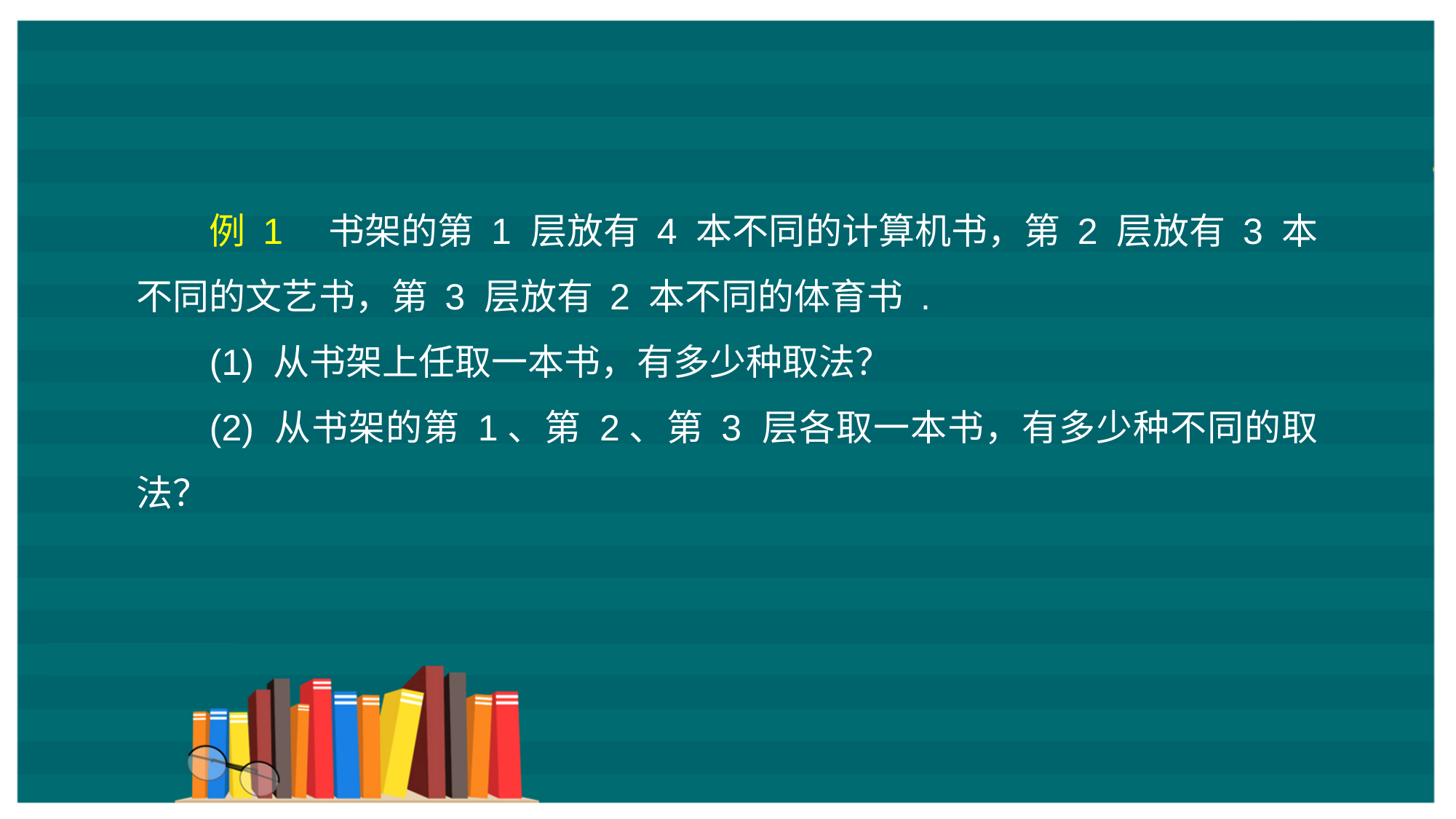

例 1　书架的第 1 层放有 4 本不同的计算机书，第 2 层放有 3 本不同的文艺书，第 3 层放有 2 本不同的体育书 .
(1) 从书架上任取一本书，有多少种取法？
(2) 从书架的第 1、第 2、第 3 层各取一本书，有多少种不同的取法？